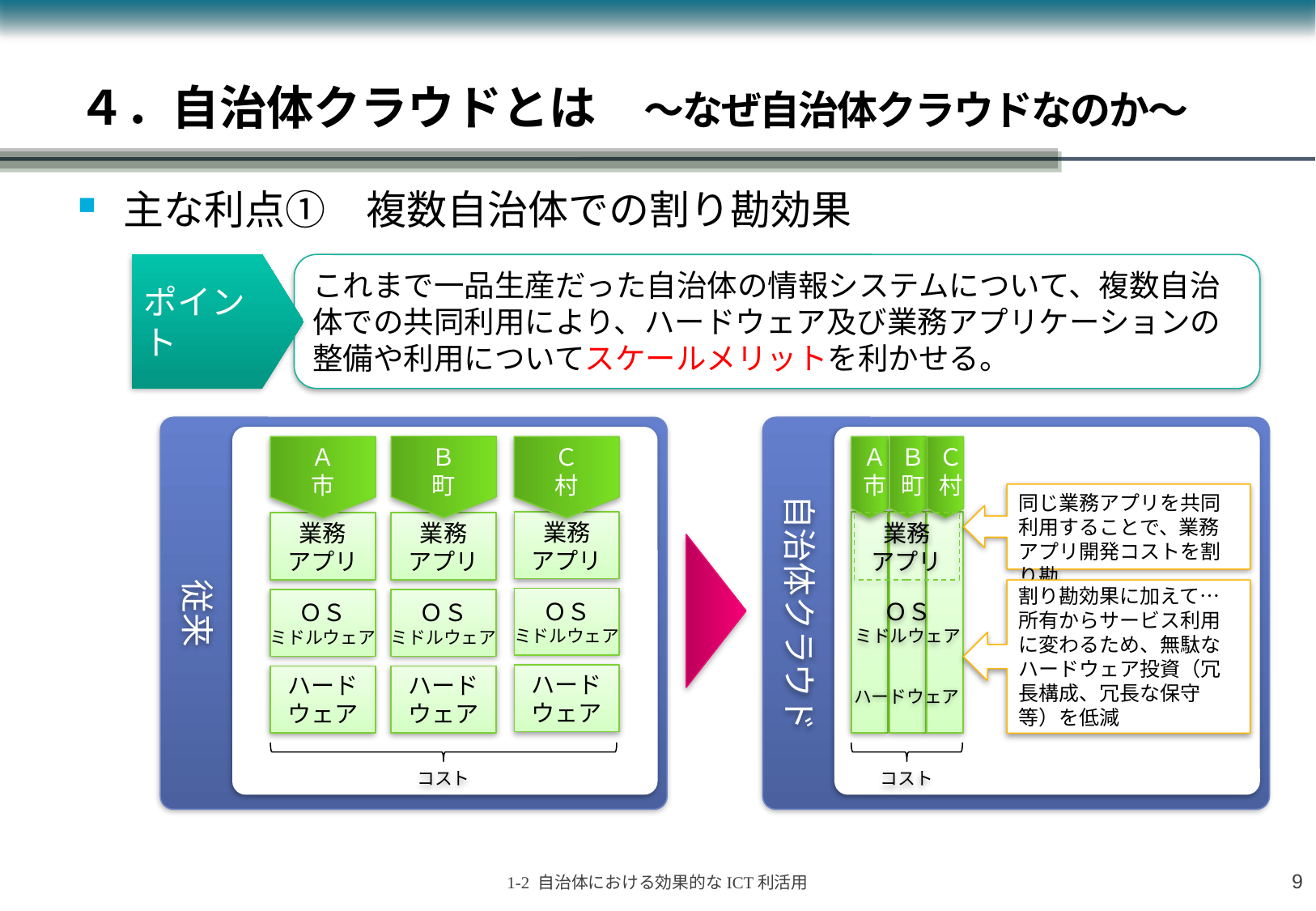

４．自治体クラウドとは　～なぜ自治体クラウドなのか～
主な利点①　複数自治体での割り勘効果
これまで一品生産だった自治体の情報システムについて、複数自治体での共同利用により、ハードウェア及び業務アプリケーションの整備や利用についてスケールメリットを利かせる。
ポイント

従来

自治体クラウド
Ｂ
町
Ａ
市
Ｃ
村

Ｂ
町
Ａ
市
Ｃ
村
同じ業務アプリを共同利用することで、業務アプリ開発コストを割り勘

業務
アプリ
業務
アプリ
業務
アプリ
業務
アプリ

割り勘効果に加えて…
所有からサービス利用に変わるため、無駄なハードウェア投資（冗長構成、冗長な保守等）を低減

ＯＳ
ミドルウェア
ＯＳ
ミドルウェア
ＯＳ
ミドルウェア
ＯＳ
ミドルウェア
ハードウェア
ハード
ウェア
ハード
ウェア
ハード
ウェア

コスト
コスト
9
1-2 自治体における効果的なICT利活用